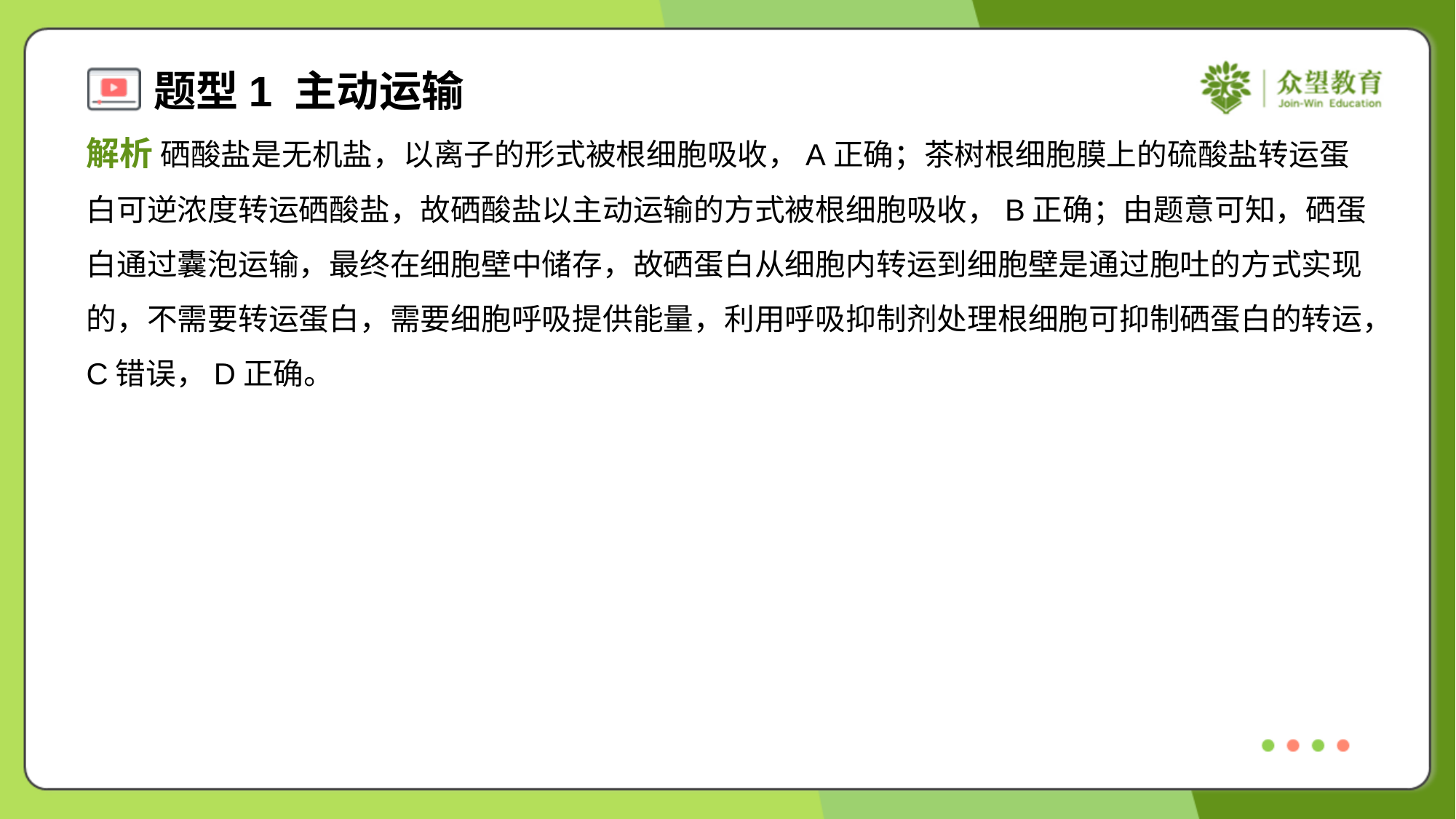

解析 硒酸盐是无机盐，以离子的形式被根细胞吸收，A正确；茶树根细胞膜上的硫酸盐转运蛋
白可逆浓度转运硒酸盐，故硒酸盐以主动运输的方式被根细胞吸收，B正确；由题意可知，硒蛋
白通过囊泡运输，最终在细胞壁中储存，故硒蛋白从细胞内转运到细胞壁是通过胞吐的方式实现
的，不需要转运蛋白，需要细胞呼吸提供能量，利用呼吸抑制剂处理根细胞可抑制硒蛋白的转运，
C错误，D正确。